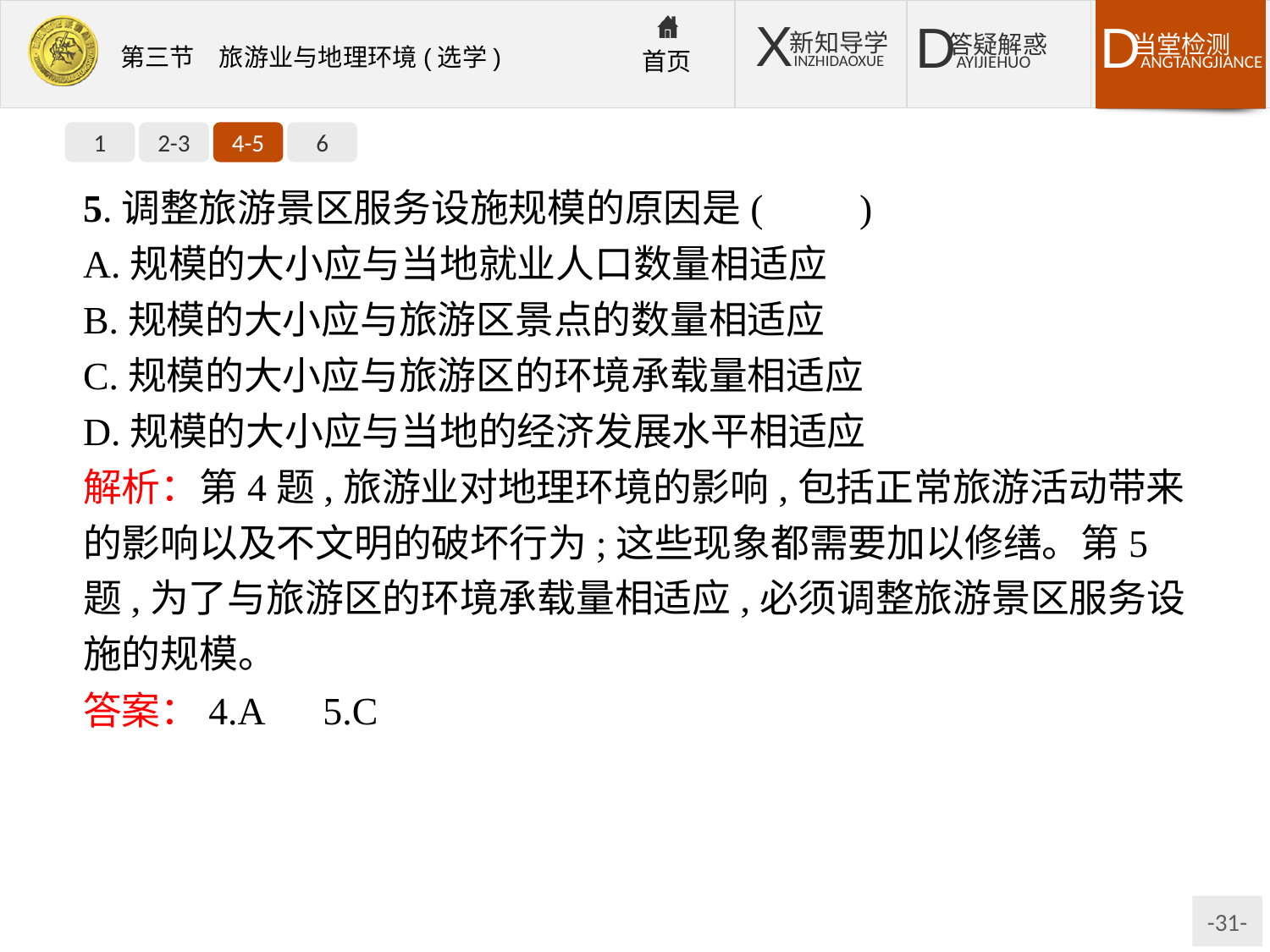

1
2-3
4-5
6
5.调整旅游景区服务设施规模的原因是(　　)
A.规模的大小应与当地就业人口数量相适应
B.规模的大小应与旅游区景点的数量相适应
C.规模的大小应与旅游区的环境承载量相适应
D.规模的大小应与当地的经济发展水平相适应
解析：第4题,旅游业对地理环境的影响,包括正常旅游活动带来的影响以及不文明的破坏行为;这些现象都需要加以修缮。第5题,为了与旅游区的环境承载量相适应,必须调整旅游景区服务设施的规模。
答案：4.A　5.C